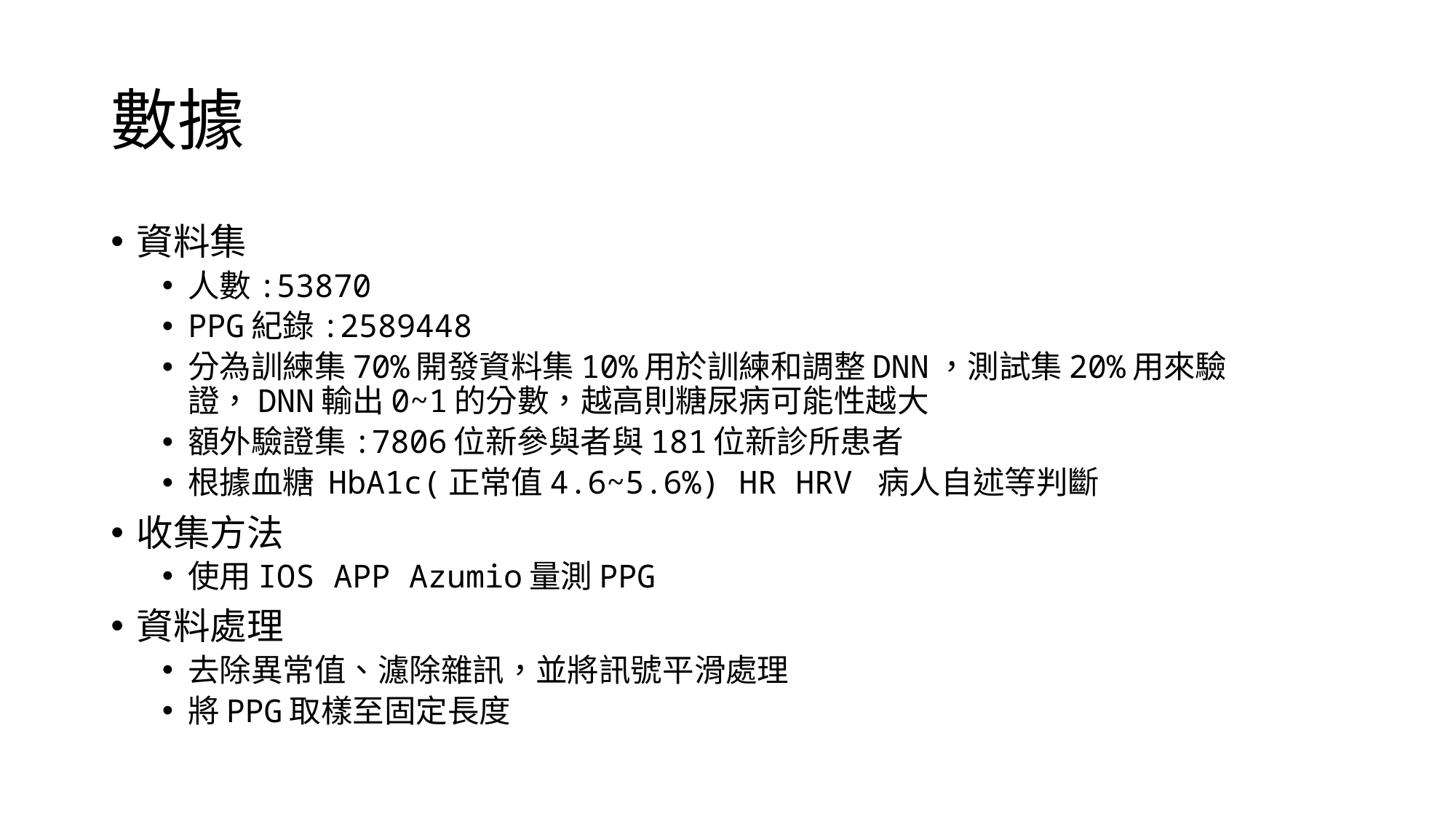

# 數據
資料集
人數:53870
PPG紀錄:2589448
分為訓練集70%開發資料集10%用於訓練和調整DNN，測試集20%用來驗證，DNN輸出0~1的分數，越高則糖尿病可能性越大
額外驗證集:7806位新參與者與181位新診所患者
根據血糖 HbA1c(正常值4.6~5.6%) HR HRV 病人自述等判斷
收集方法
使用IOS APP Azumio量測PPG
資料處理
去除異常值、濾除雜訊，並將訊號平滑處理
將PPG取樣至固定長度